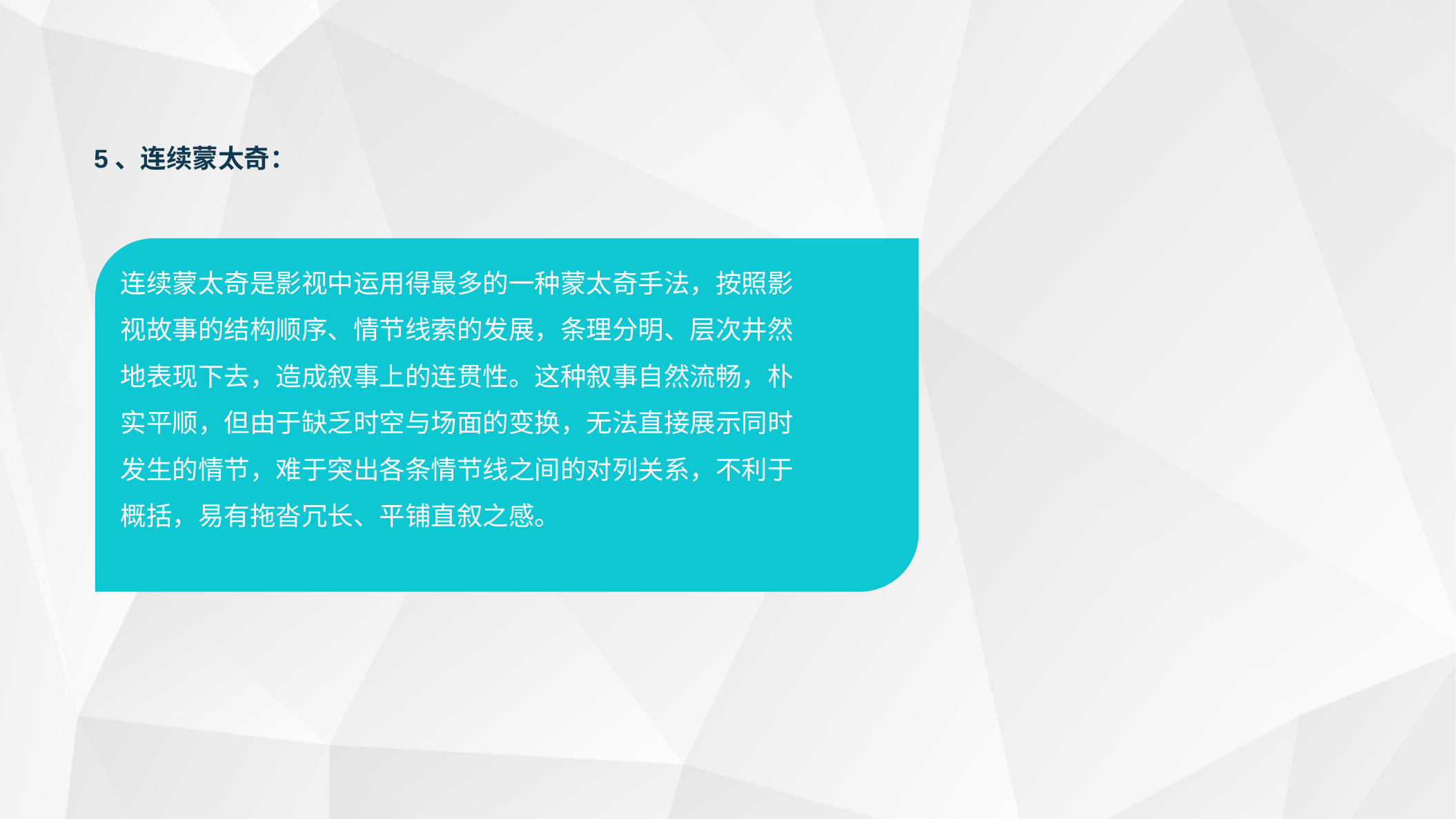

5、连续蒙太奇：

连续蒙太奇是影视中运用得最多的一种蒙太奇手法，按照影视故事的结构顺序、情节线索的发展，条理分明、层次井然地表现下去，造成叙事上的连贯性。这种叙事自然流畅，朴实平顺，但由于缺乏时空与场面的变换，无法直接展示同时发生的情节，难于突出各条情节线之间的对列关系，不利于概括，易有拖沓冗长、平铺直叙之感。